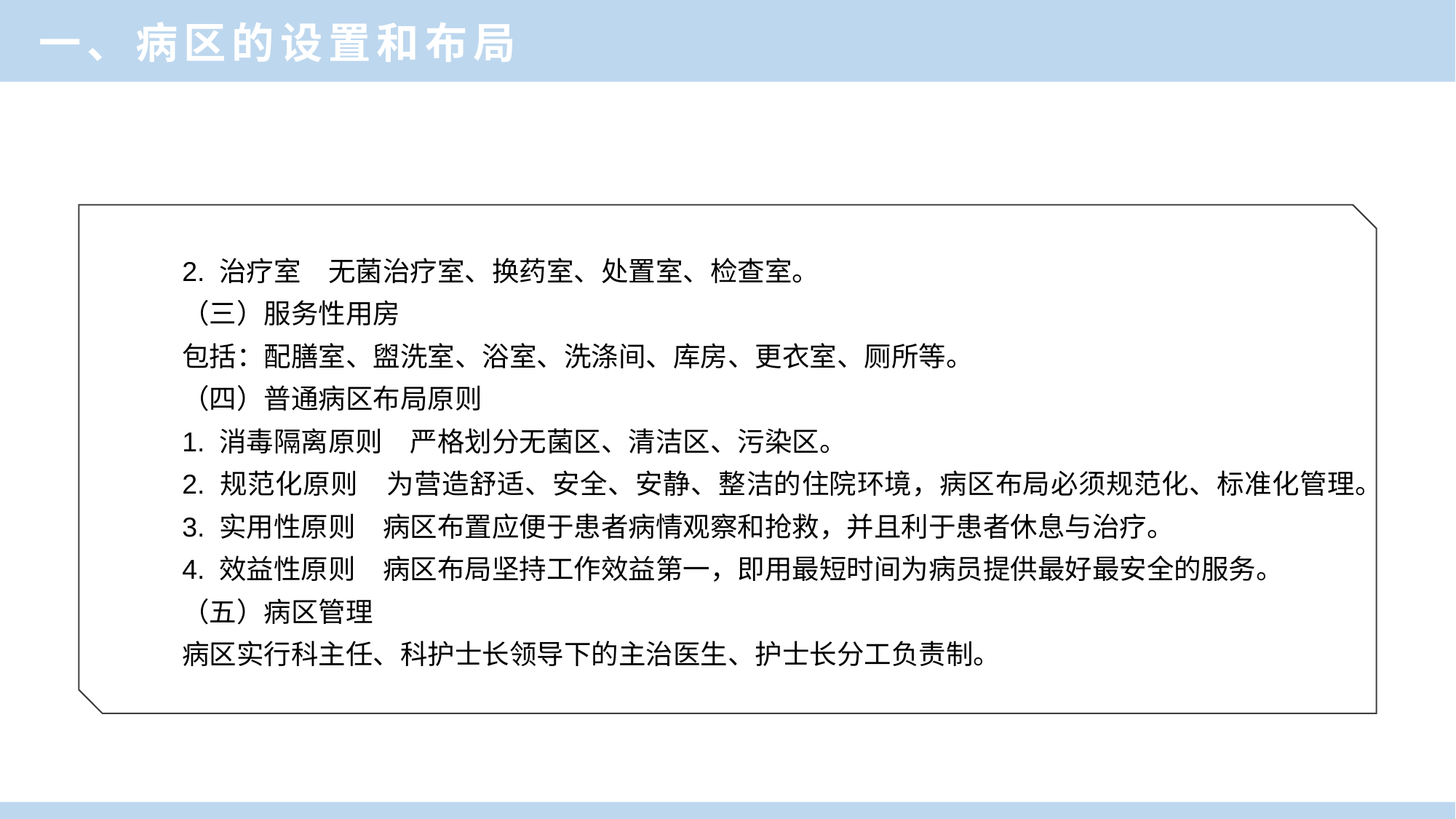

一、病区的设置和布局

2. 治疗室　无菌治疗室、换药室、处置室、检查室。
（三）服务性用房
包括：配膳室、盥洗室、浴室、洗涤间、库房、更衣室、厕所等。
（四）普通病区布局原则
1. 消毒隔离原则　严格划分无菌区、清洁区、污染区。
2. 规范化原则　为营造舒适、安全、安静、整洁的住院环境，病区布局必须规范化、标准化管理。
3. 实用性原则　病区布置应便于患者病情观察和抢救，并且利于患者休息与治疗。
4. 效益性原则　病区布局坚持工作效益第一，即用最短时间为病员提供最好最安全的服务。
（五）病区管理
病区实行科主任、科护士长领导下的主治医生、护士长分工负责制。